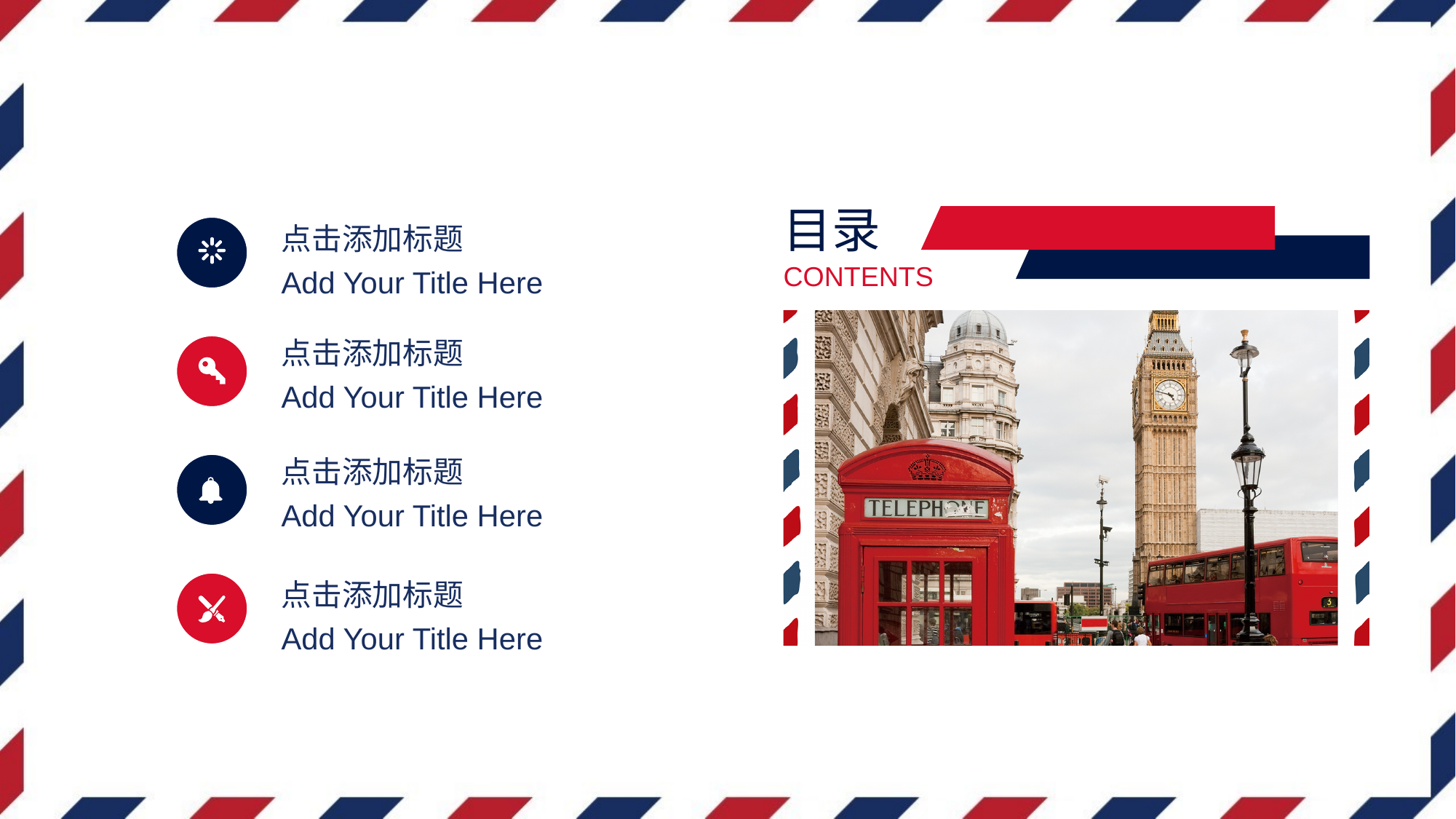

目录
CONTENTS

点击添加标题
Add Your Title Here

点击添加标题
Add Your Title Here
点击添加标题
Add Your Title Here
点击添加标题
Add Your Title Here